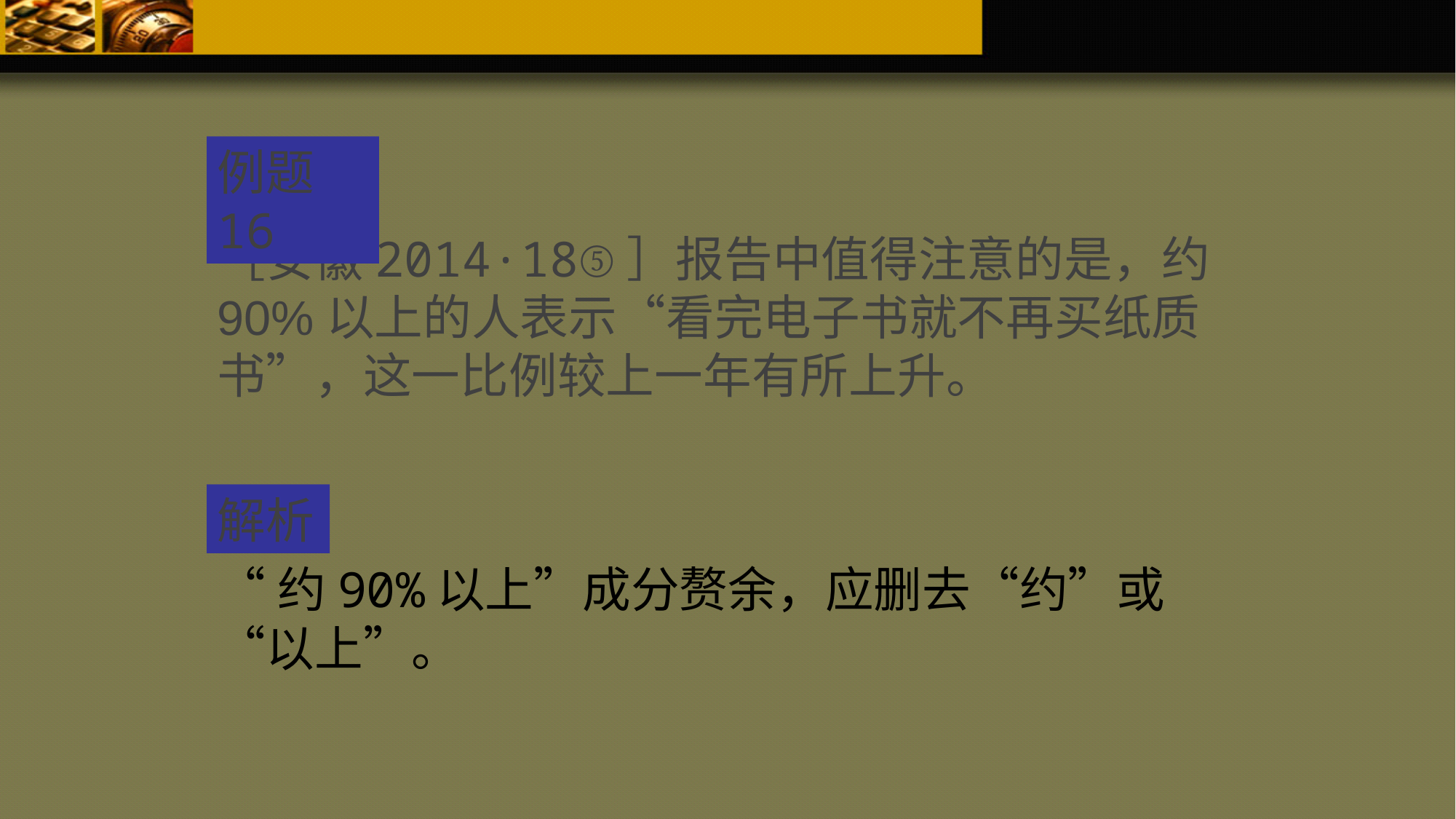

例题16
［安徽2014·18⑤］报告中值得注意的是，约90%以上的人表示“看完电子书就不再买纸质书”，这一比例较上一年有所上升。
解析
“约90%以上”成分赘余，应删去“约”或“以上”。